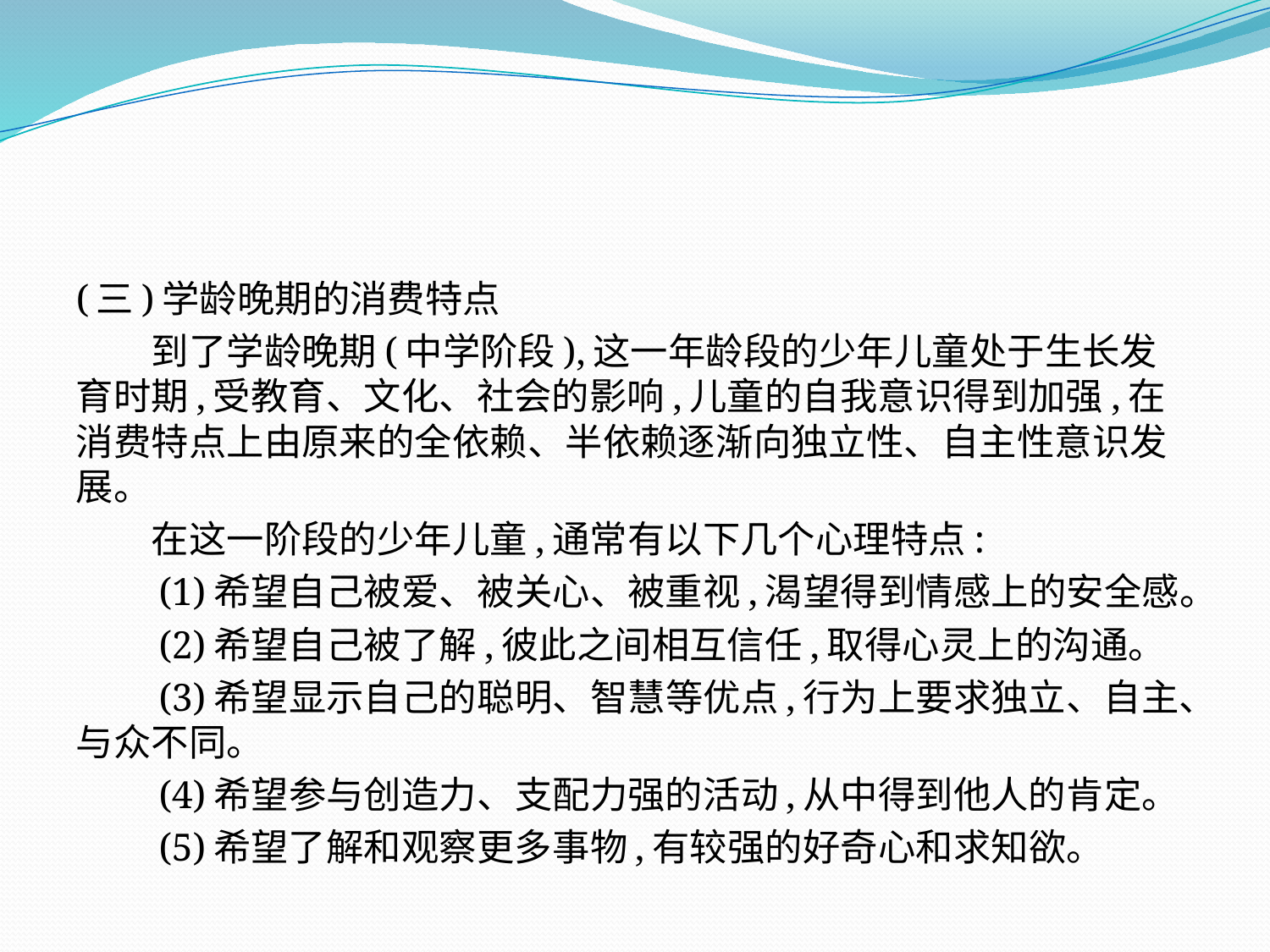

(三)学龄晚期的消费特点
　　到了学龄晚期(中学阶段),这一年龄段的少年儿童处于生长发育时期,受教育、文化、社会的影响,儿童的自我意识得到加强,在消费特点上由原来的全依赖、半依赖逐渐向独立性、自主性意识发展。
　　在这一阶段的少年儿童,通常有以下几个心理特点:
　　(1)希望自己被爱、被关心、被重视,渴望得到情感上的安全感。
　　(2)希望自己被了解,彼此之间相互信任,取得心灵上的沟通。
　　(3)希望显示自己的聪明、智慧等优点,行为上要求独立、自主、与众不同。
　　(4)希望参与创造力、支配力强的活动,从中得到他人的肯定。
　　(5)希望了解和观察更多事物,有较强的好奇心和求知欲。